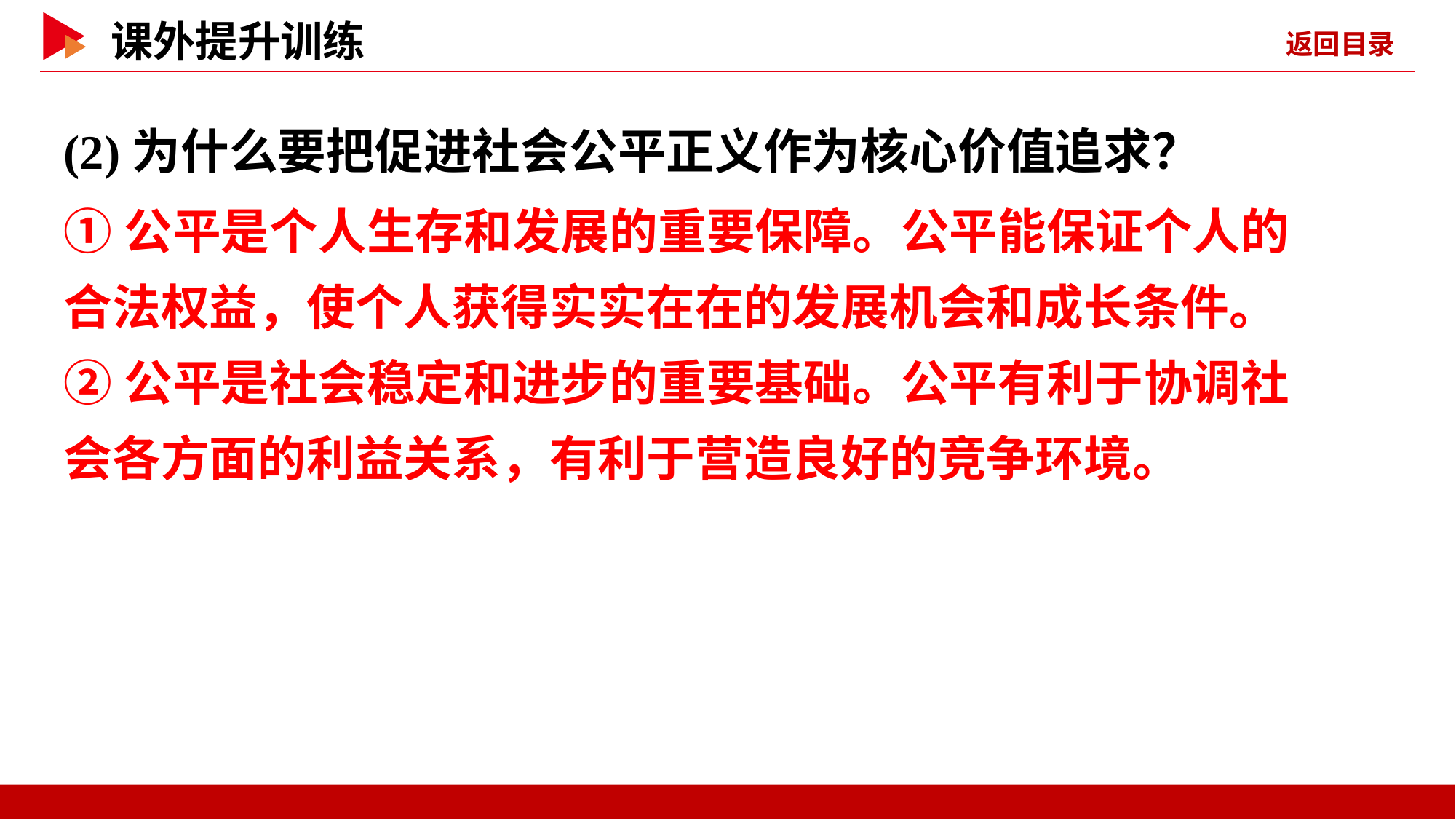

(2)为什么要把促进社会公平正义作为核心价值追求？
①公平是个人生存和发展的重要保障。公平能保证个人的合法权益，使个人获得实实在在的发展机会和成长条件。
②公平是社会稳定和进步的重要基础。公平有利于协调社会各方面的利益关系，有利于营造良好的竞争环境。